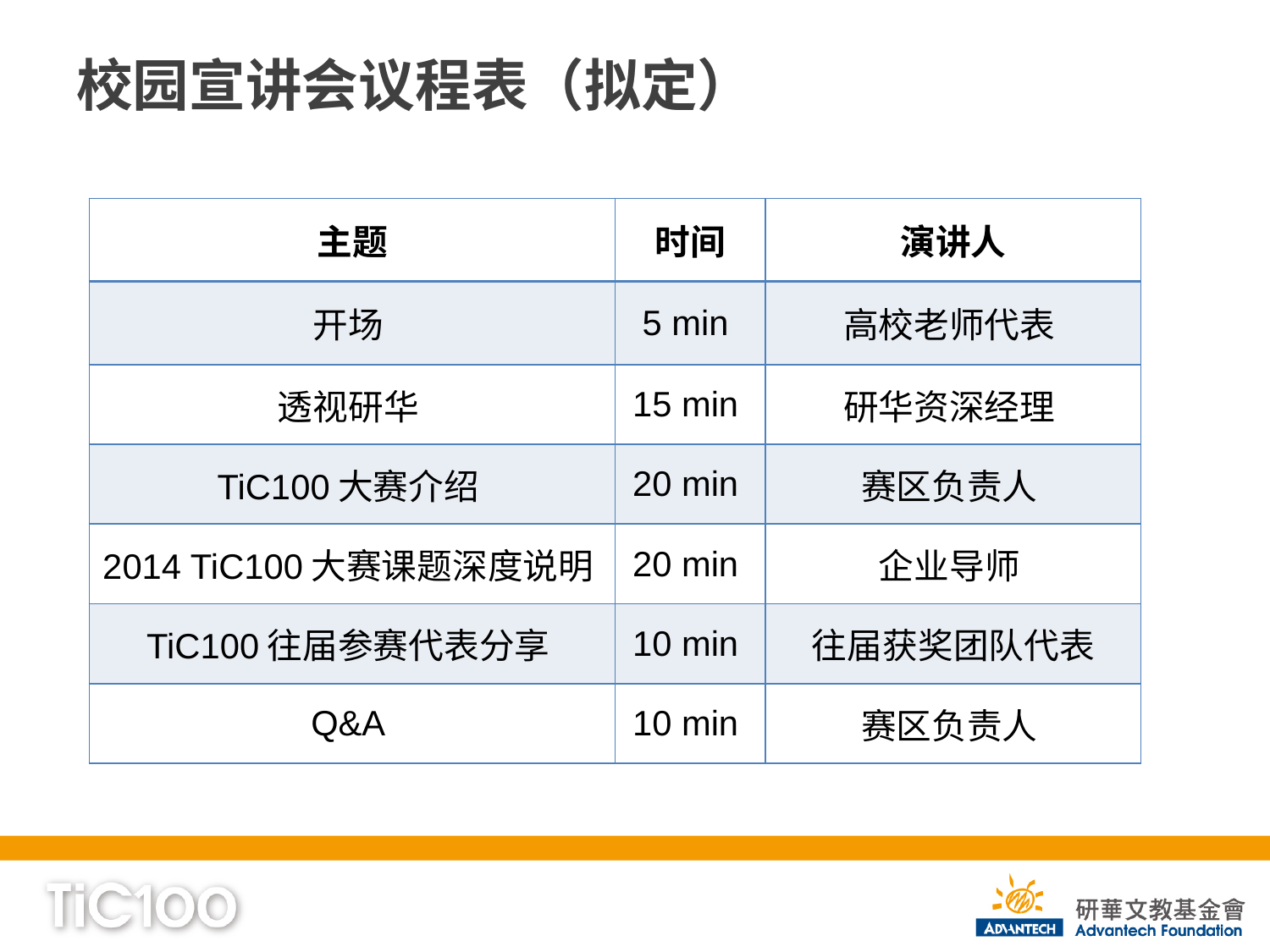

# 校园宣讲会议程表（拟定）
| 主题 | 时间 | 演讲人 |
| --- | --- | --- |
| 开场 | 5 min | 高校老师代表 |
| 透视研华 | 15 min | 研华资深经理 |
| TiC100大赛介绍 | 20 min | 赛区负责人 |
| 2014 TiC100大赛课题深度说明 | 20 min | 企业导师 |
| TiC100往届参赛代表分享 | 10 min | 往届获奖团队代表 |
| Q&A | 10 min | 赛区负责人 |